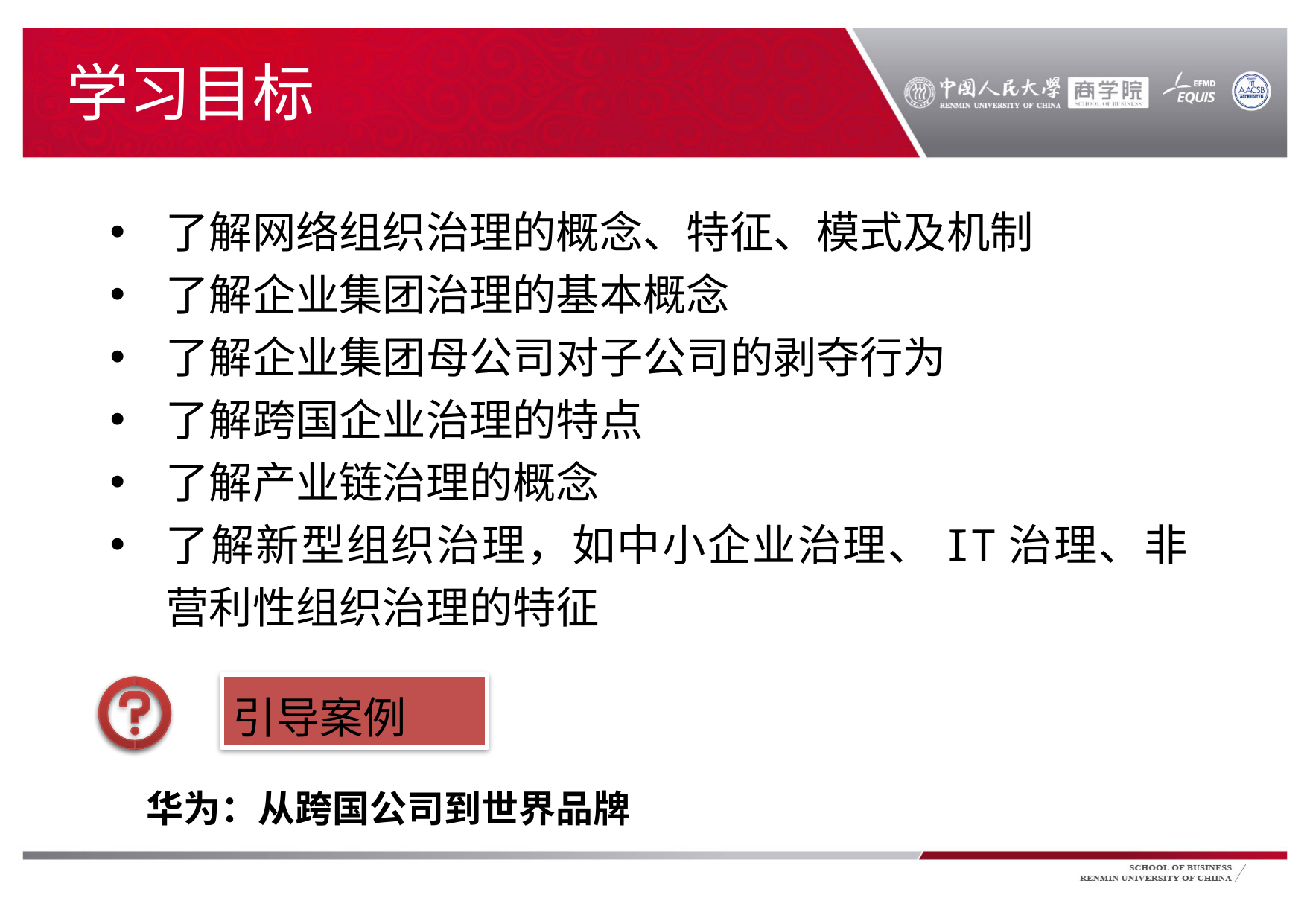

# 学习目标

了解网络组织治理的概念、特征、模式及机制
了解企业集团治理的基本概念
了解企业集团母公司对子公司的剥夺行为
了解跨国企业治理的特点
了解产业链治理的概念
了解新型组织治理，如中小企业治理、IT治理、非营利性组织治理的特征
引导案例

华为：从跨国公司到世界品牌